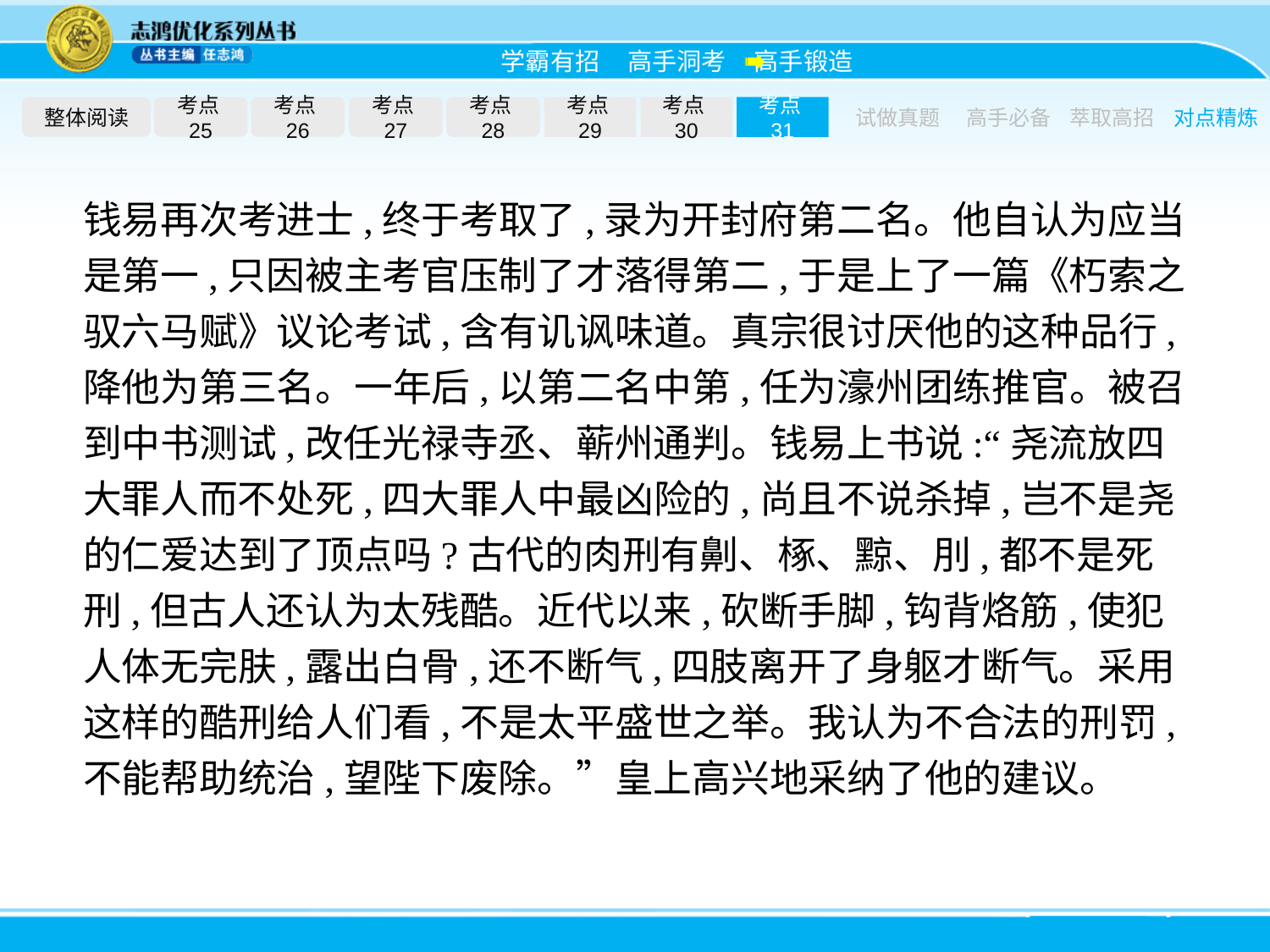

整体阅读
考点25
考点26
考点27
考点28
考点29
考点30
考点31
试做真题
高手必备
萃取高招
对点精炼
钱易再次考进士,终于考取了,录为开封府第二名。他自认为应当是第一,只因被主考官压制了才落得第二,于是上了一篇《朽索之驭六马赋》议论考试,含有讥讽味道。真宗很讨厌他的这种品行,降他为第三名。一年后,以第二名中第,任为濠州团练推官。被召到中书测试,改任光禄寺丞、蕲州通判。钱易上书说:“尧流放四大罪人而不处死,四大罪人中最凶险的,尚且不说杀掉,岂不是尧的仁爱达到了顶点吗?古代的肉刑有劓、椓、黥、刖,都不是死刑,但古人还认为太残酷。近代以来,砍断手脚,钩背烙筋,使犯人体无完肤,露出白骨,还不断气,四肢离开了身躯才断气。采用这样的酷刑给人们看,不是太平盛世之举。我认为不合法的刑罚,不能帮助统治,望陛下废除。”皇上高兴地采纳了他的建议。